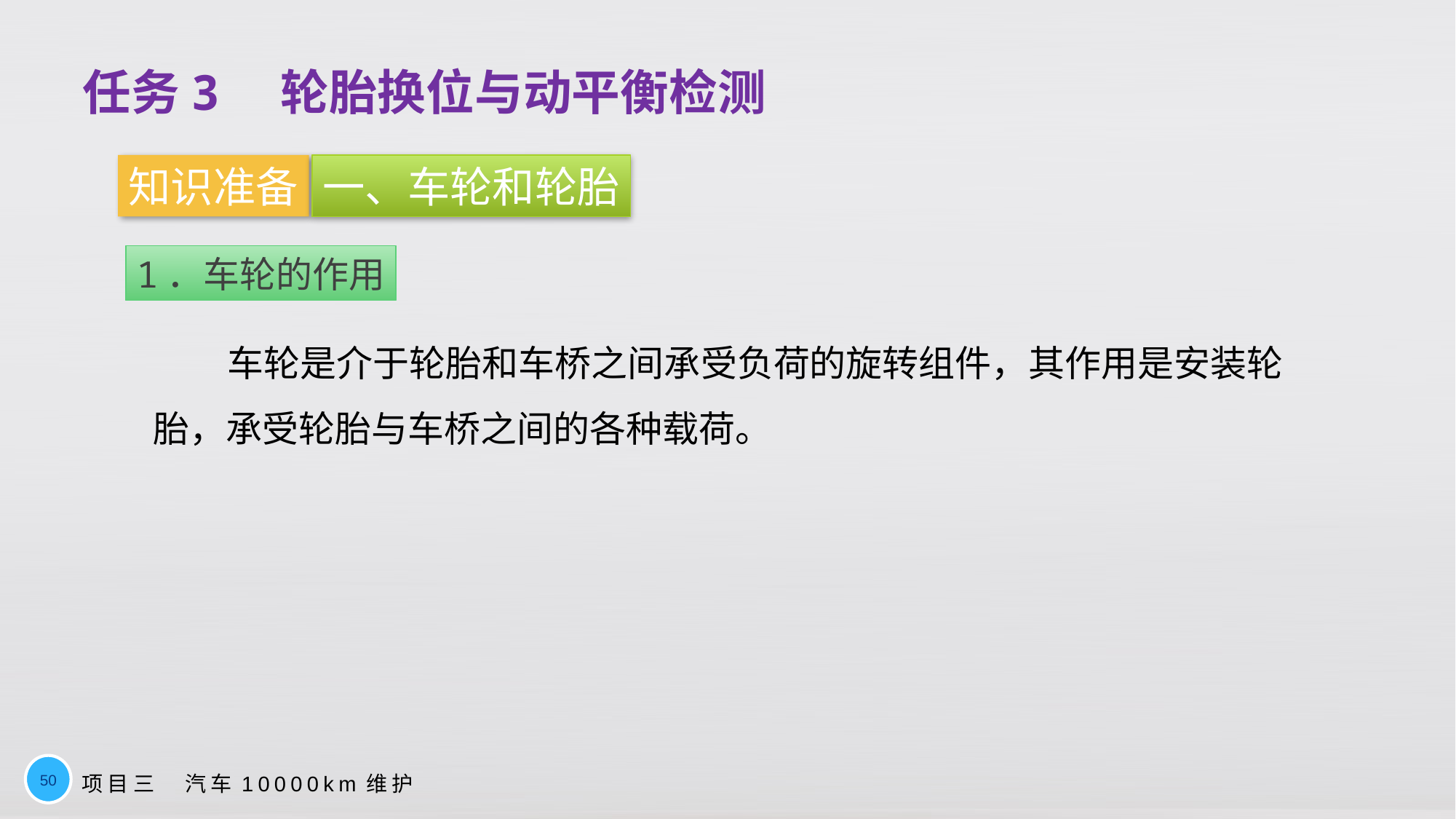

任务3　轮胎换位与动平衡检测
知识准备
一、车轮和轮胎
1．车轮的作用
车轮是介于轮胎和车桥之间承受负荷的旋转组件，其作用是安装轮胎，承受轮胎与车桥之间的各种载荷。
50